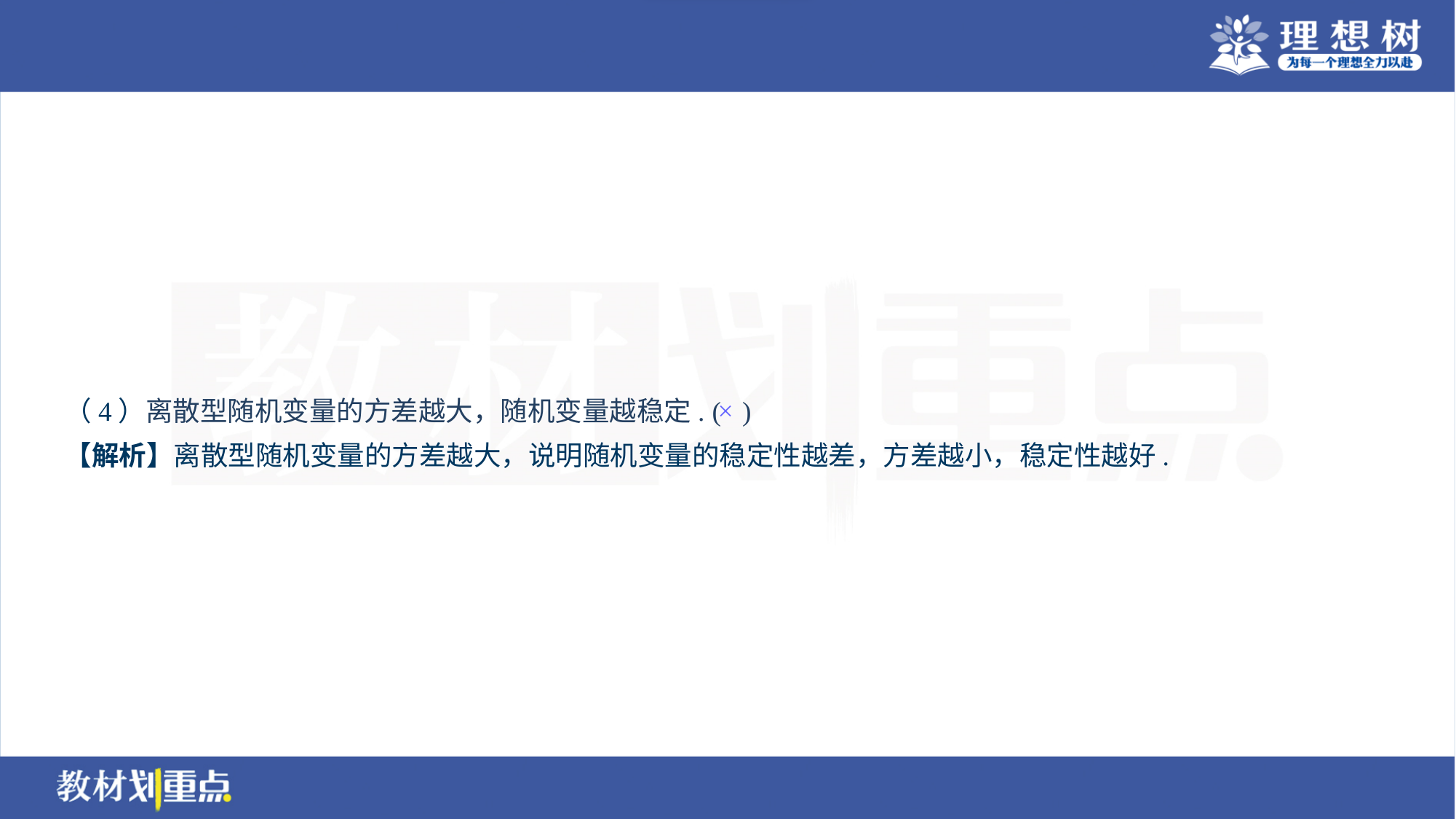

×
（4）离散型随机变量的方差越大，随机变量越稳定. (   )
【解析】离散型随机变量的方差越大，说明随机变量的稳定性越差，方差越小，稳定性越好.